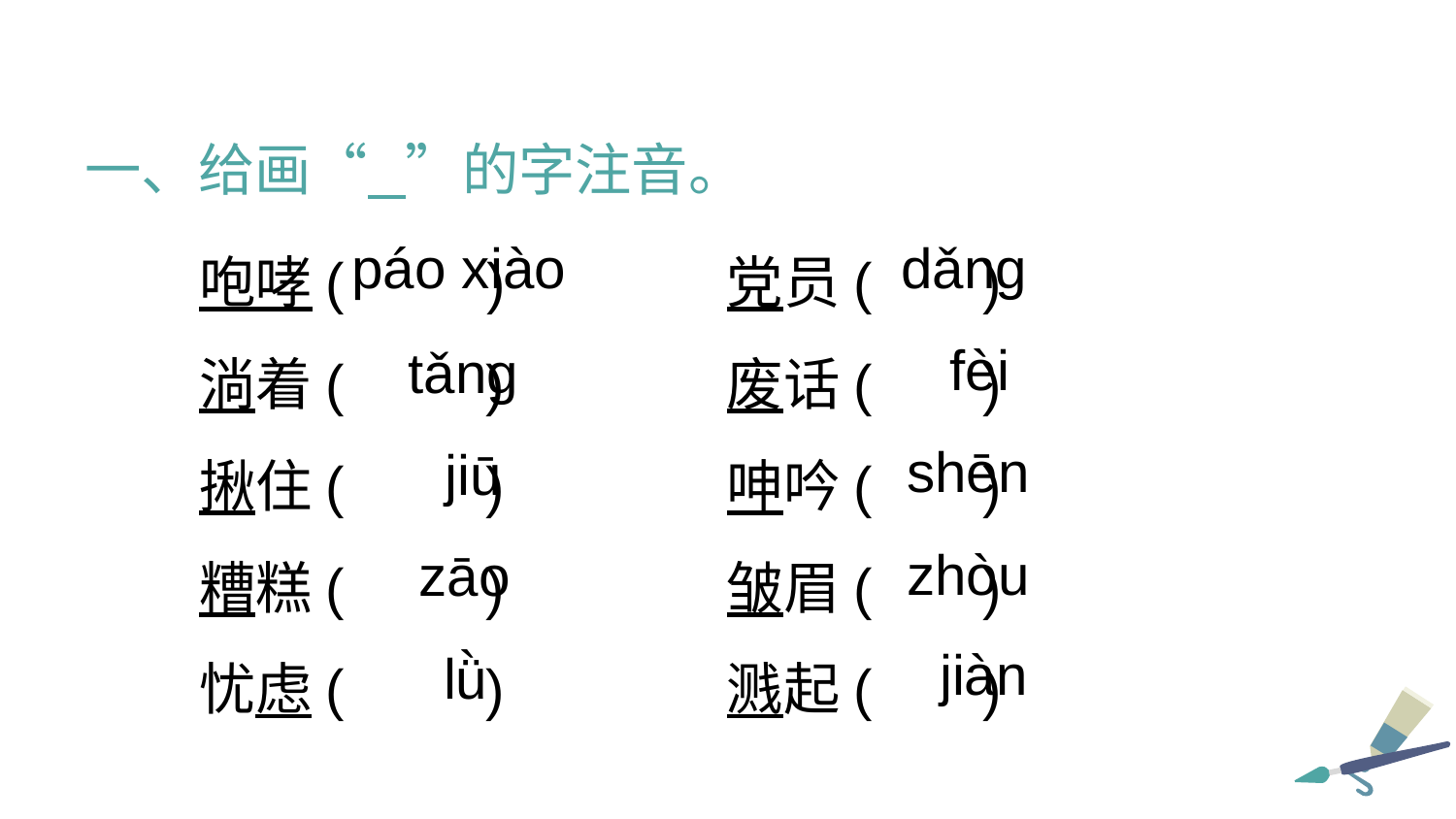

一、给画“   ”的字注音。
咆哮(         )	党员(       )
淌着(         )	废话(       )
揪住(         )	呻吟(       )
糟糕(         )	皱眉(       )
忧虑(         )	溅起(       )
páo xiào
dǎng
fèi
tǎng
shēn
jiū
zhòu
zāo
jiàn
lǜ